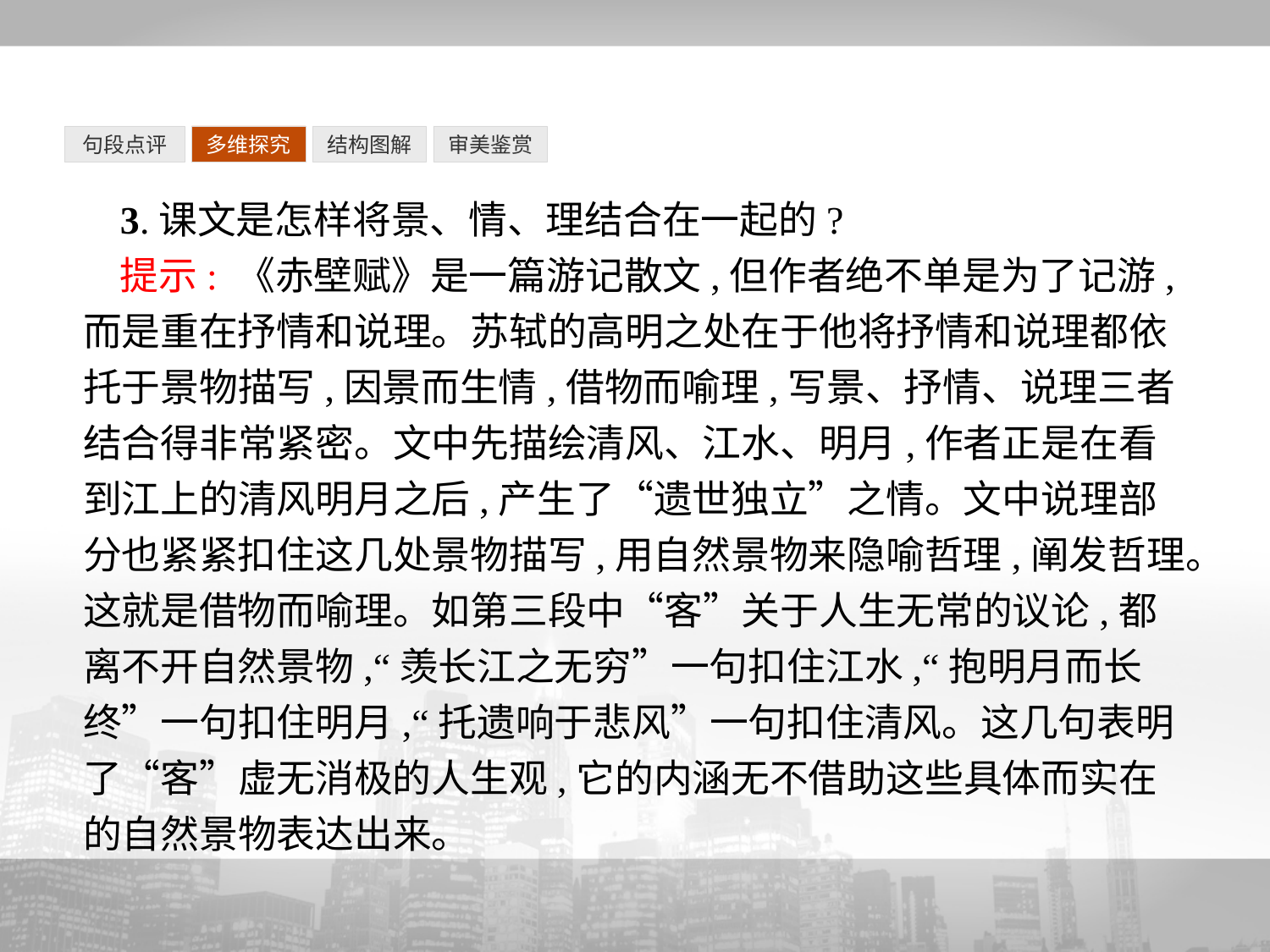

句段点评
多维探究
结构图解
审美鉴赏
3.课文是怎样将景、情、理结合在一起的?
提示: 《赤壁赋》是一篇游记散文,但作者绝不单是为了记游,而是重在抒情和说理。苏轼的高明之处在于他将抒情和说理都依托于景物描写,因景而生情,借物而喻理,写景、抒情、说理三者结合得非常紧密。文中先描绘清风、江水、明月,作者正是在看到江上的清风明月之后,产生了“遗世独立”之情。文中说理部分也紧紧扣住这几处景物描写,用自然景物来隐喻哲理,阐发哲理。这就是借物而喻理。如第三段中“客”关于人生无常的议论,都离不开自然景物,“羡长江之无穷”一句扣住江水,“抱明月而长终”一句扣住明月,“托遗响于悲风”一句扣住清风。这几句表明了“客”虚无消极的人生观,它的内涵无不借助这些具体而实在的自然景物表达出来。